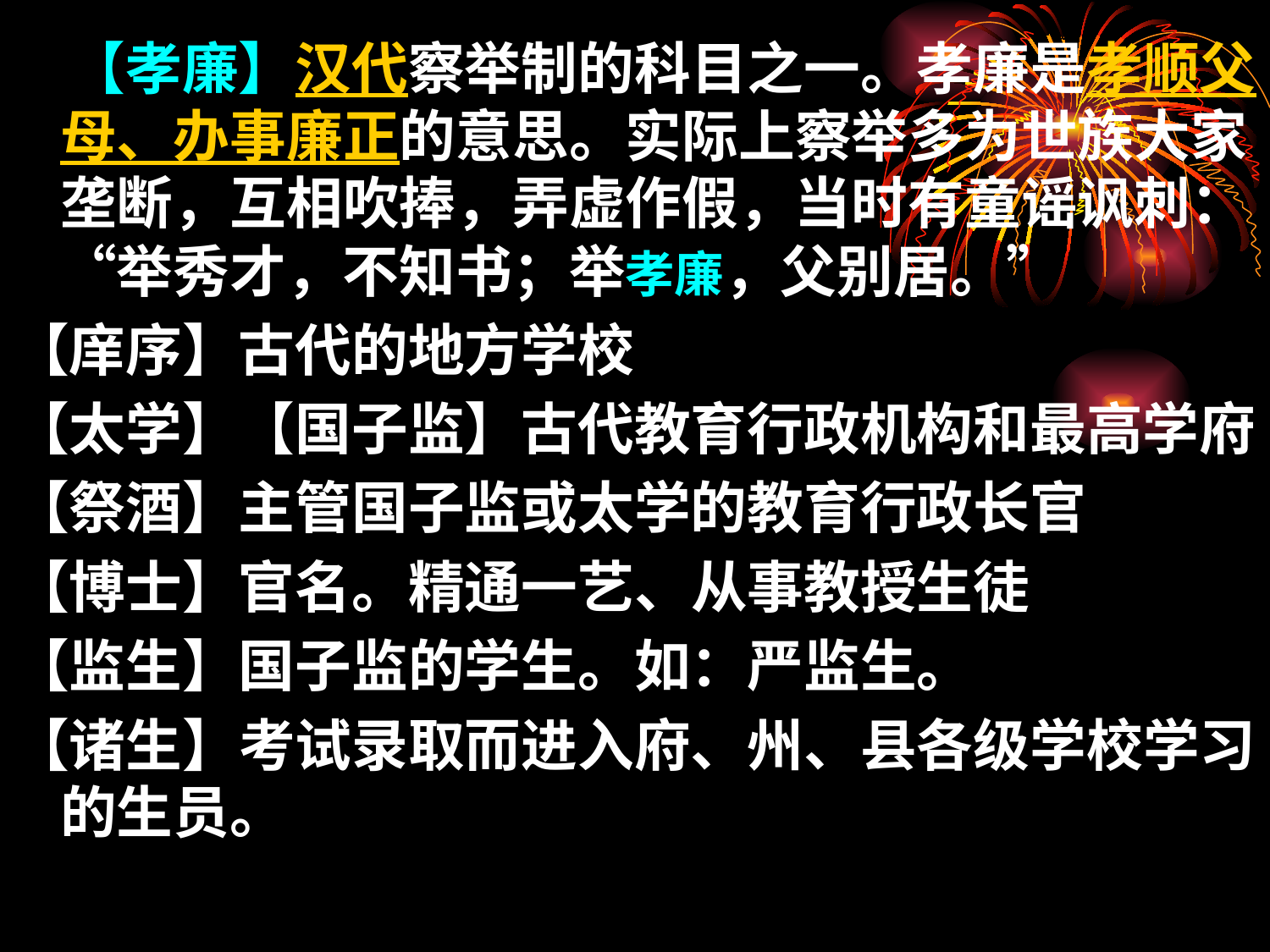

【孝廉】汉代察举制的科目之一。孝廉是孝顺父母、办事廉正的意思。实际上察举多为世族大家垄断，互相吹捧，弄虚作假，当时有童谣讽刺：“举秀才，不知书；举孝廉，父别居。”
【庠序】古代的地方学校
【太学】【国子监】古代教育行政机构和最高学府
【祭酒】主管国子监或太学的教育行政长官
【博士】官名。精通一艺、从事教授生徒
【监生】国子监的学生。如：严监生。
【诸生】考试录取而进入府、州、县各级学校学习的生员。